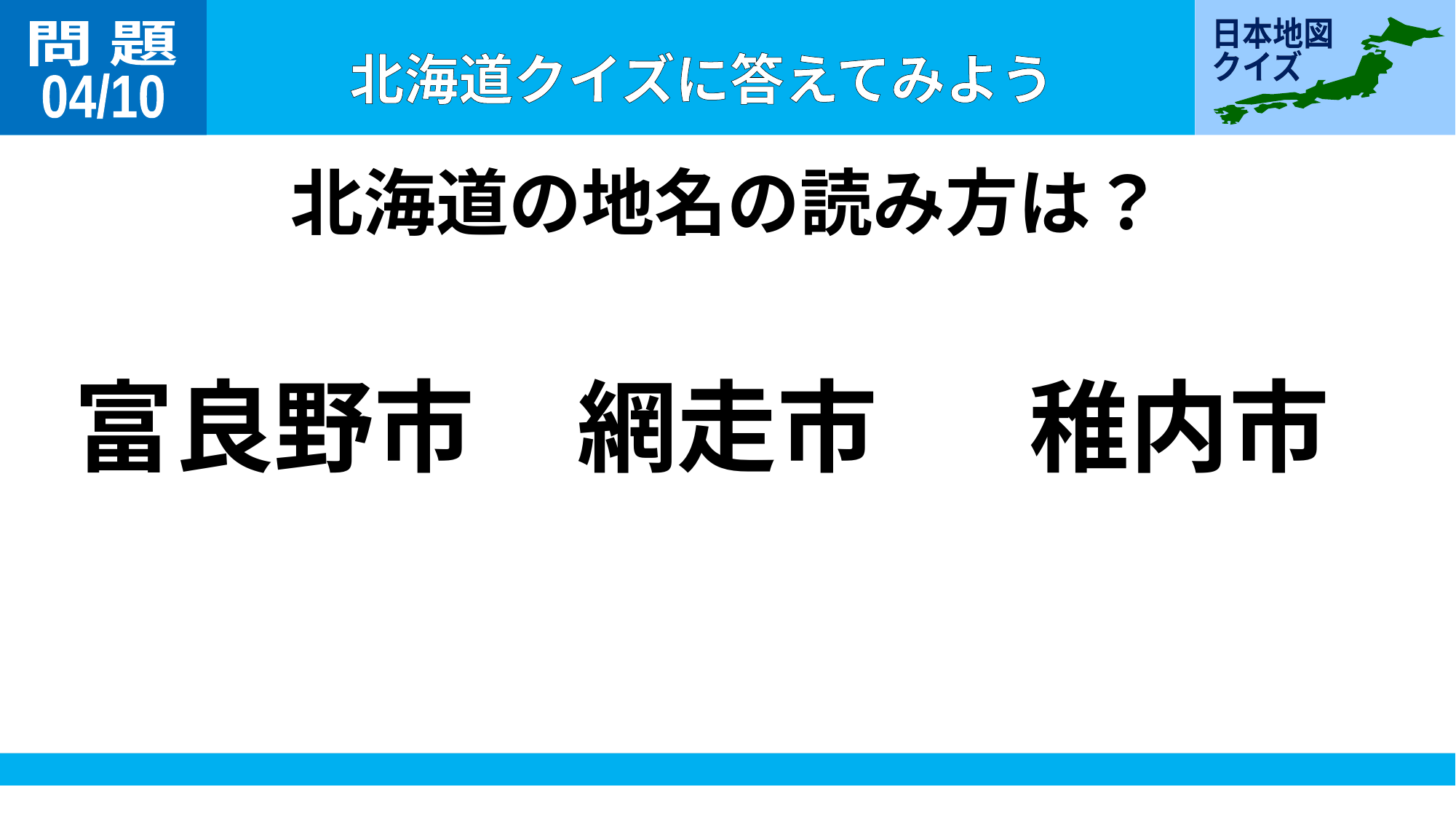

問 題
04/10
北海道の地名の読み方は？
富良野市
網走市
稚内市